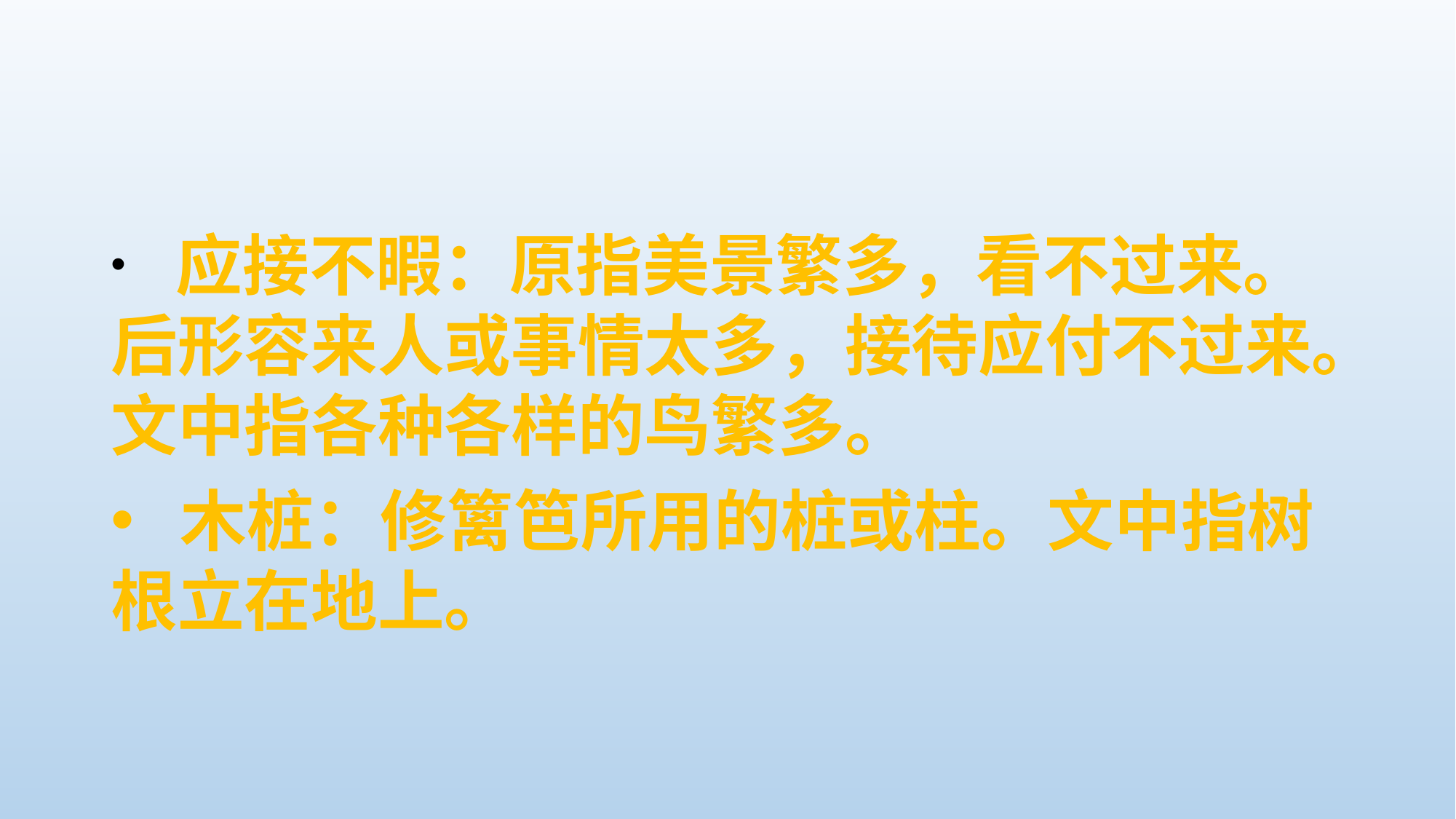

#
   应接不暇：原指美景繁多，看不过来。后形容来人或事情太多，接待应付不过来。文中指各种各样的鸟繁多。
  木桩：修篱笆所用的桩或柱。文中指树根立在地上。